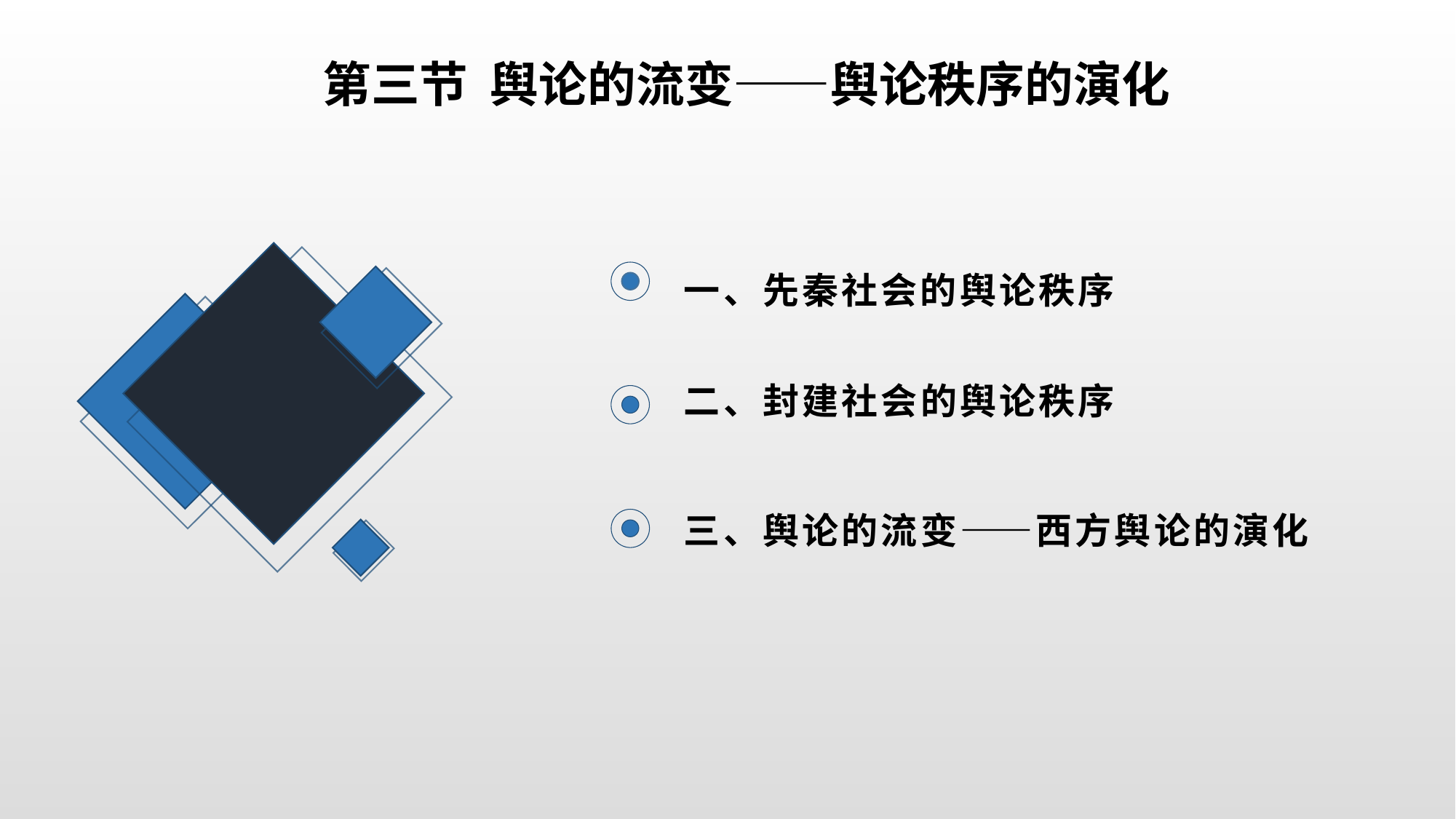

第三节  舆论的流变——舆论秩序的演化

一、先秦社会的舆论秩序
二、封建社会的舆论秩序

三、舆论的流变——西方舆论的演化